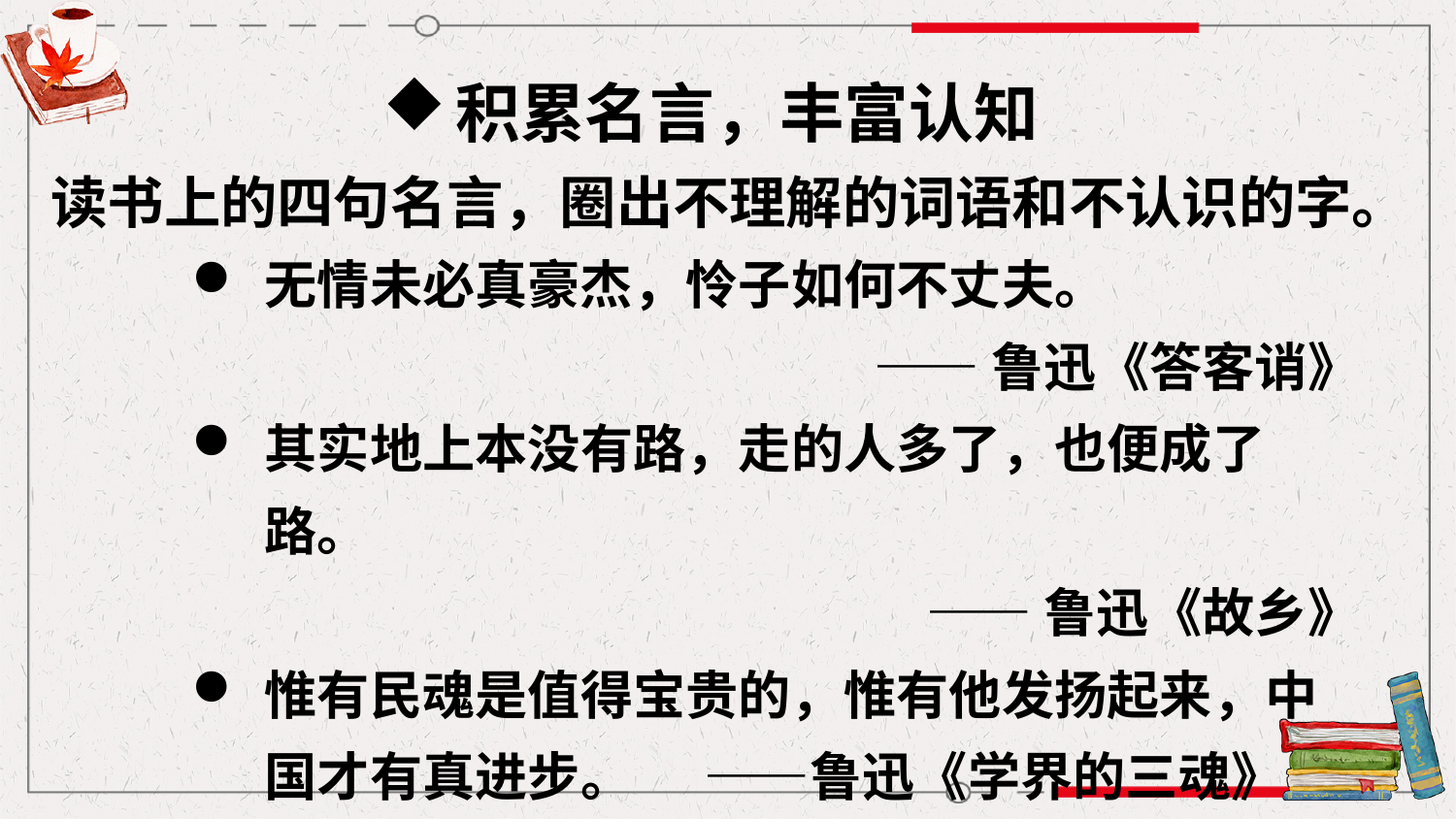

积累名言，丰富认知
读书上的四句名言，圈出不理解的词语和不认识的字。
无情未必真豪杰，怜子如何不丈夫。
                    ——鲁迅《答客诮》
其实地上本没有路，走的人多了，也便成了路。
——鲁迅《故乡》
惟有民魂是值得宝贵的，惟有他发扬起来，中国才有真进步。      ——鲁迅《学界的三魂》